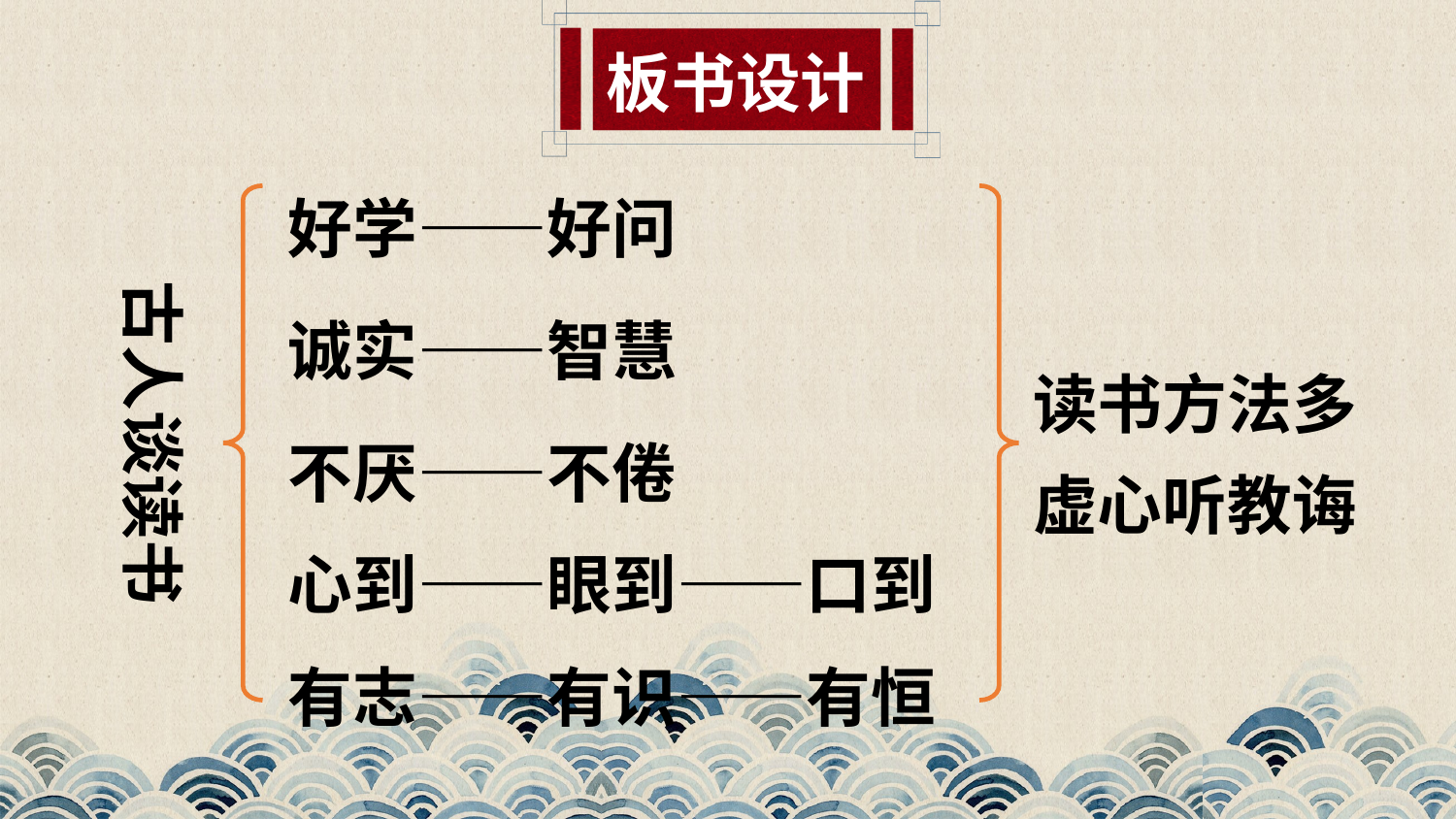

板书设计
好学——好问

古人谈读书
诚实——智慧
读书方法多
虚心听教诲
不厌——不倦
心到——眼到——口到
有志——有识——有恒